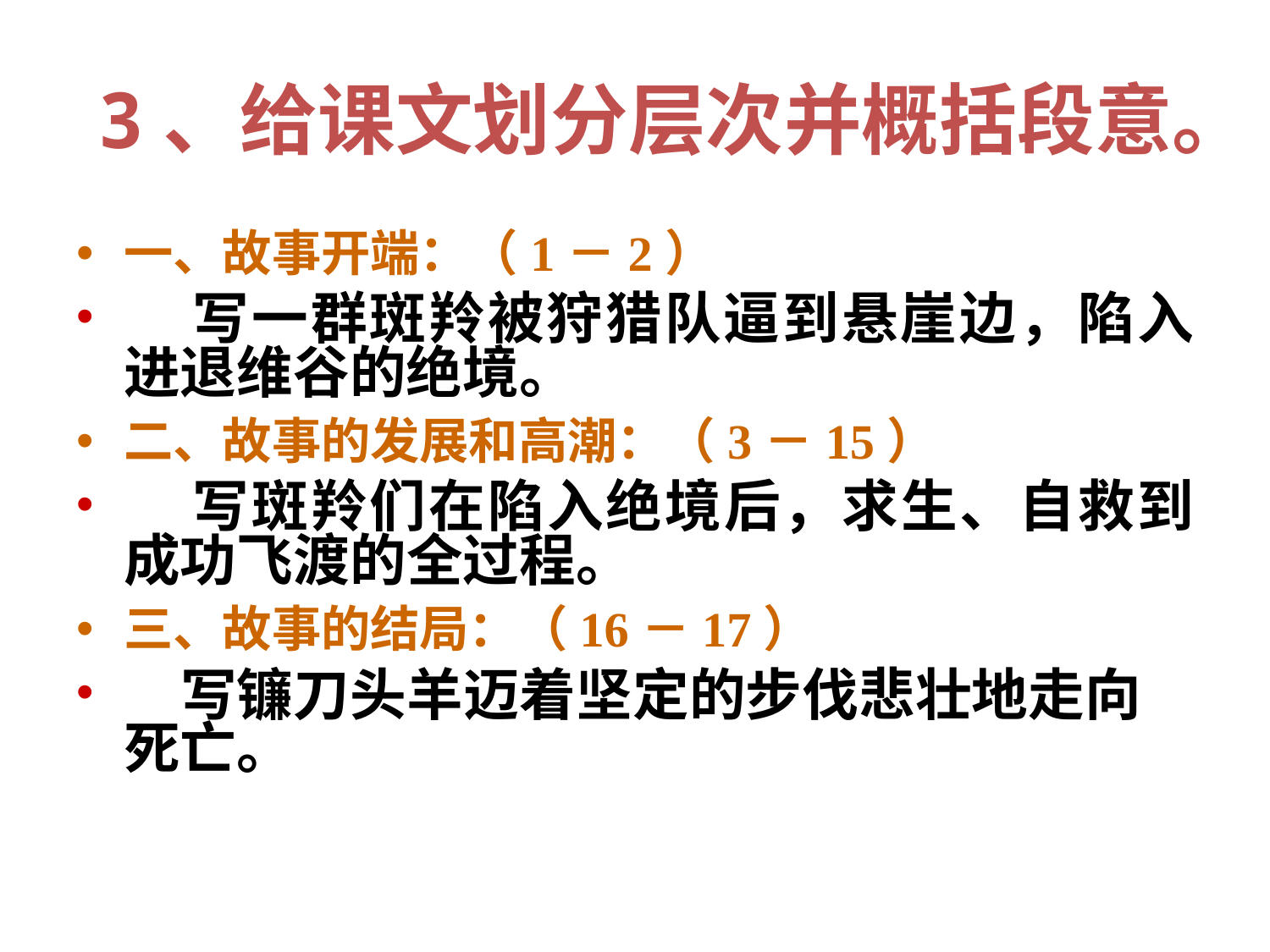

# 3、给课文划分层次并概括段意。
一、故事开端：（1－2）
    写一群斑羚被狩猎队逼到悬崖边，陷入进退维谷的绝境。
二、故事的发展和高潮：（3－15）
    写斑羚们在陷入绝境后，求生、自救到成功飞渡的全过程。
三、故事的结局：（16－17）
    写镰刀头羊迈着坚定的步伐悲壮地走向死亡。